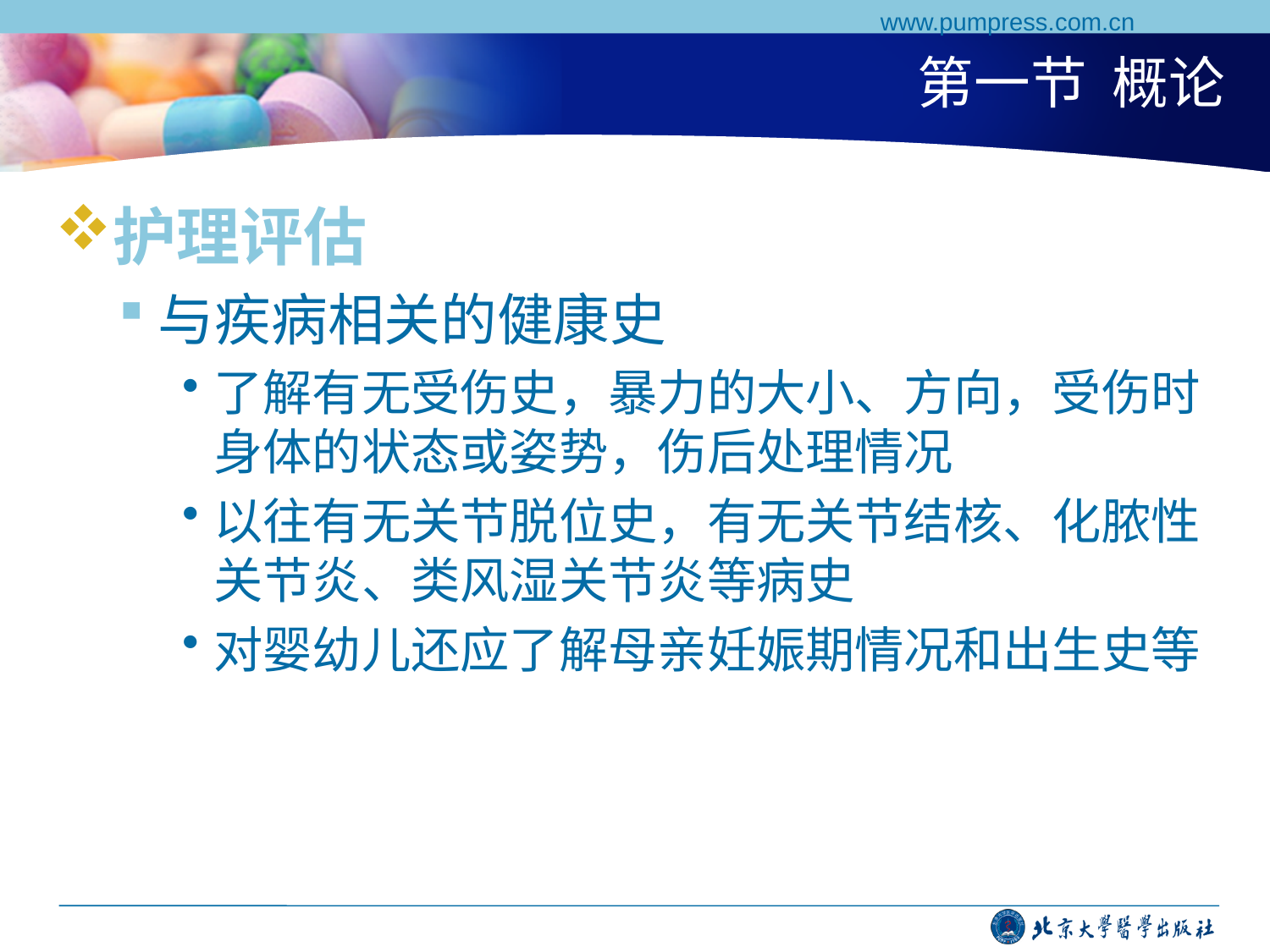

www.pumpress.com.cn
# 第一节  概论
护理评估
与疾病相关的健康史
了解有无受伤史，暴力的大小、方向，受伤时身体的状态或姿势，伤后处理情况
以往有无关节脱位史，有无关节结核、化脓性关节炎、类风湿关节炎等病史
对婴幼儿还应了解母亲妊娠期情况和出生史等